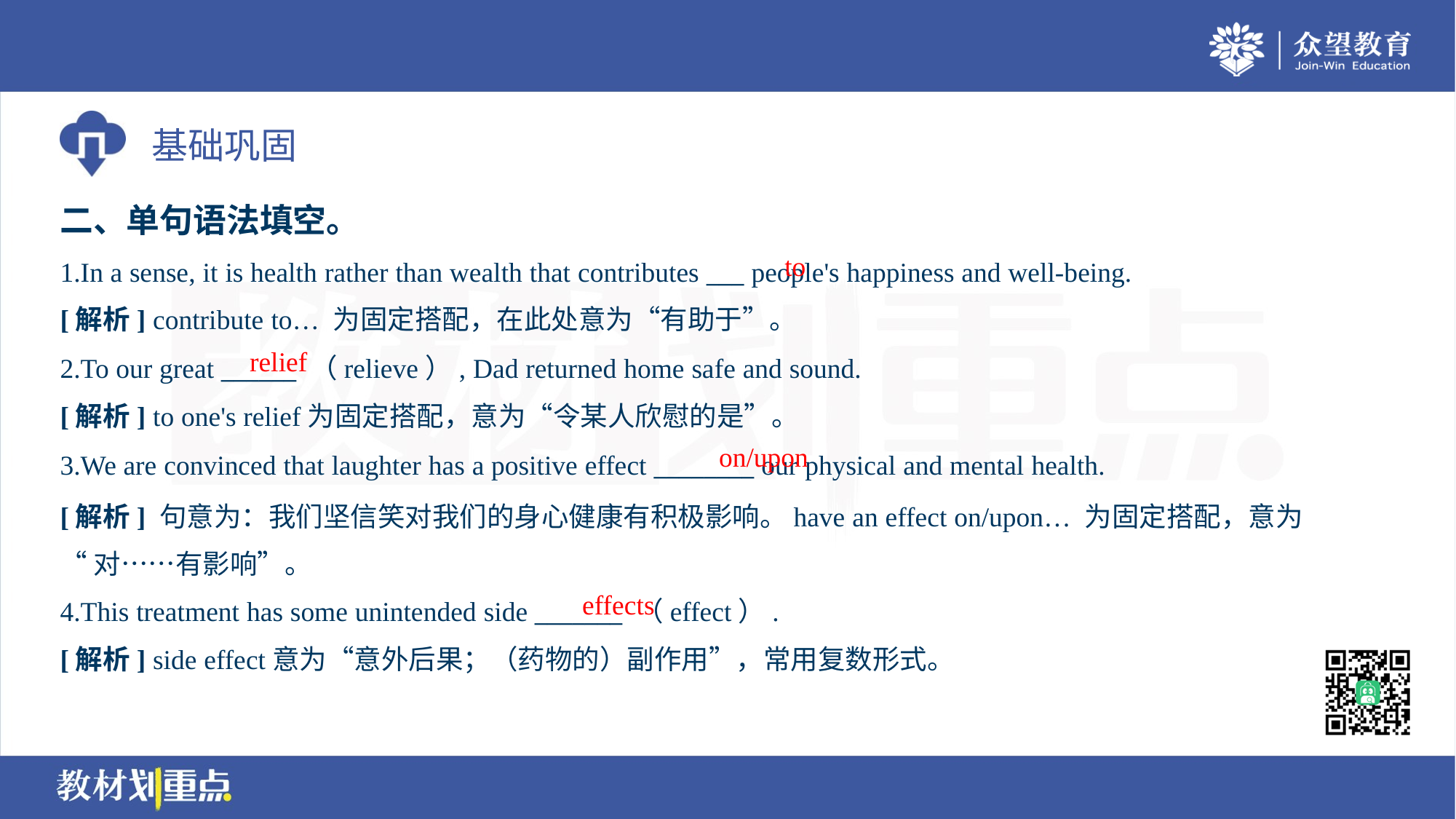

二、单句语法填空。
to
1.In a sense, it is health rather than wealth that contributes ___ people's happiness and well-being.
[解析] contribute to… 为固定搭配，在此处意为“有助于”。
relief
2.To our great ______ （relieve）, Dad returned home safe and sound.
[解析] to one's relief为固定搭配，意为“令某人欣慰的是”。
on/upon
3.We are convinced that laughter has a positive effect ________ our physical and mental health.
[解析] 句意为：我们坚信笑对我们的身心健康有积极影响。have an effect on/upon… 为固定搭配，意为
“对……有影响”。
effects
4.This treatment has some unintended side _______ （effect）.
[解析] side effect意为“意外后果；（药物的）副作用”，常用复数形式。